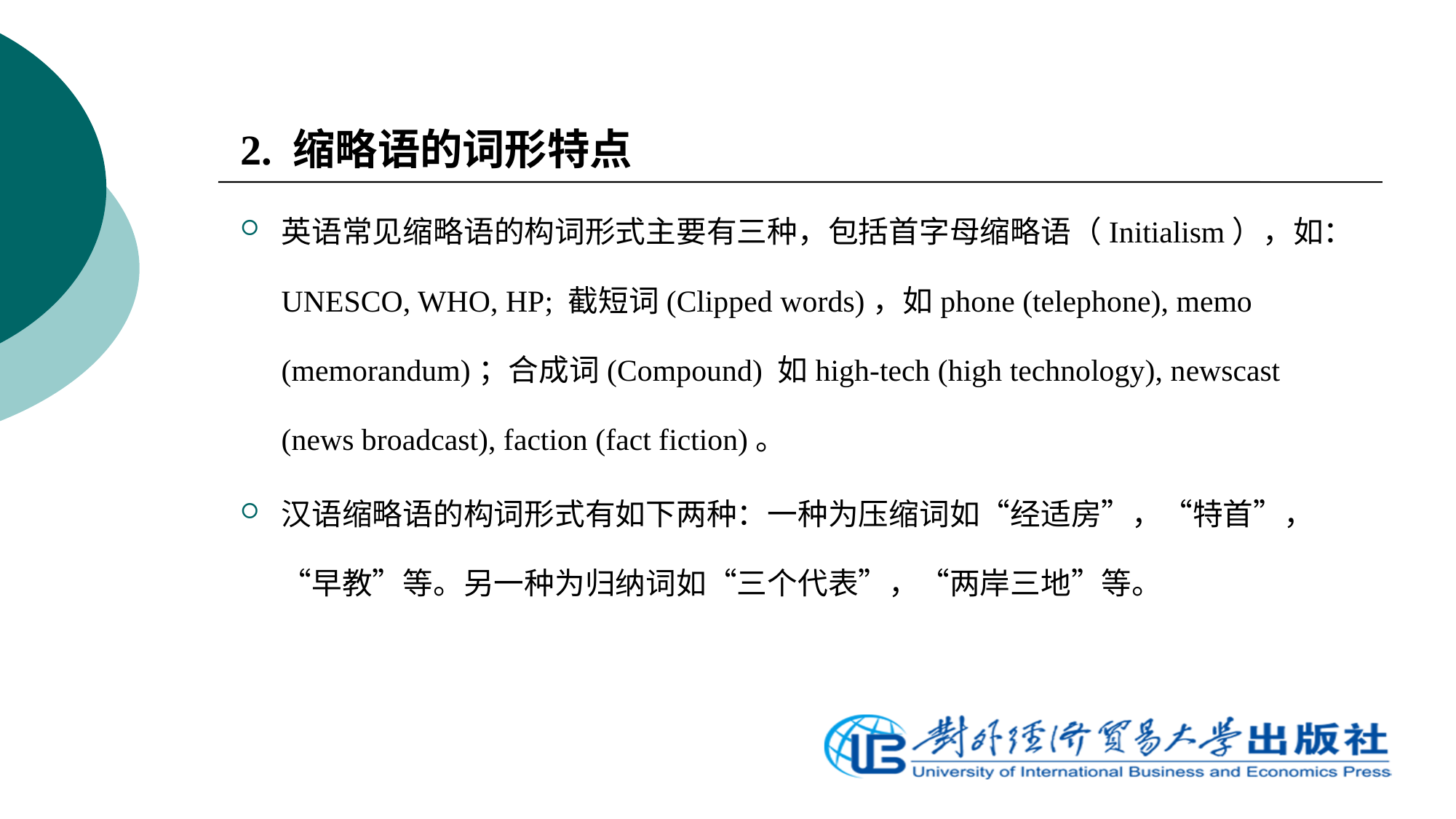

2. 缩略语的词形特点
英语常见缩略语的构词形式主要有三种，包括首字母缩略语（Initialism），如：UNESCO, WHO, HP; 截短词(Clipped words)，如phone (telephone), memo (memorandum)；合成词(Compound) 如high-tech (high technology), newscast (news broadcast), faction (fact fiction)。
汉语缩略语的构词形式有如下两种：一种为压缩词如“经适房”，“特首”，“早教”等。另一种为归纳词如“三个代表”，“两岸三地”等。